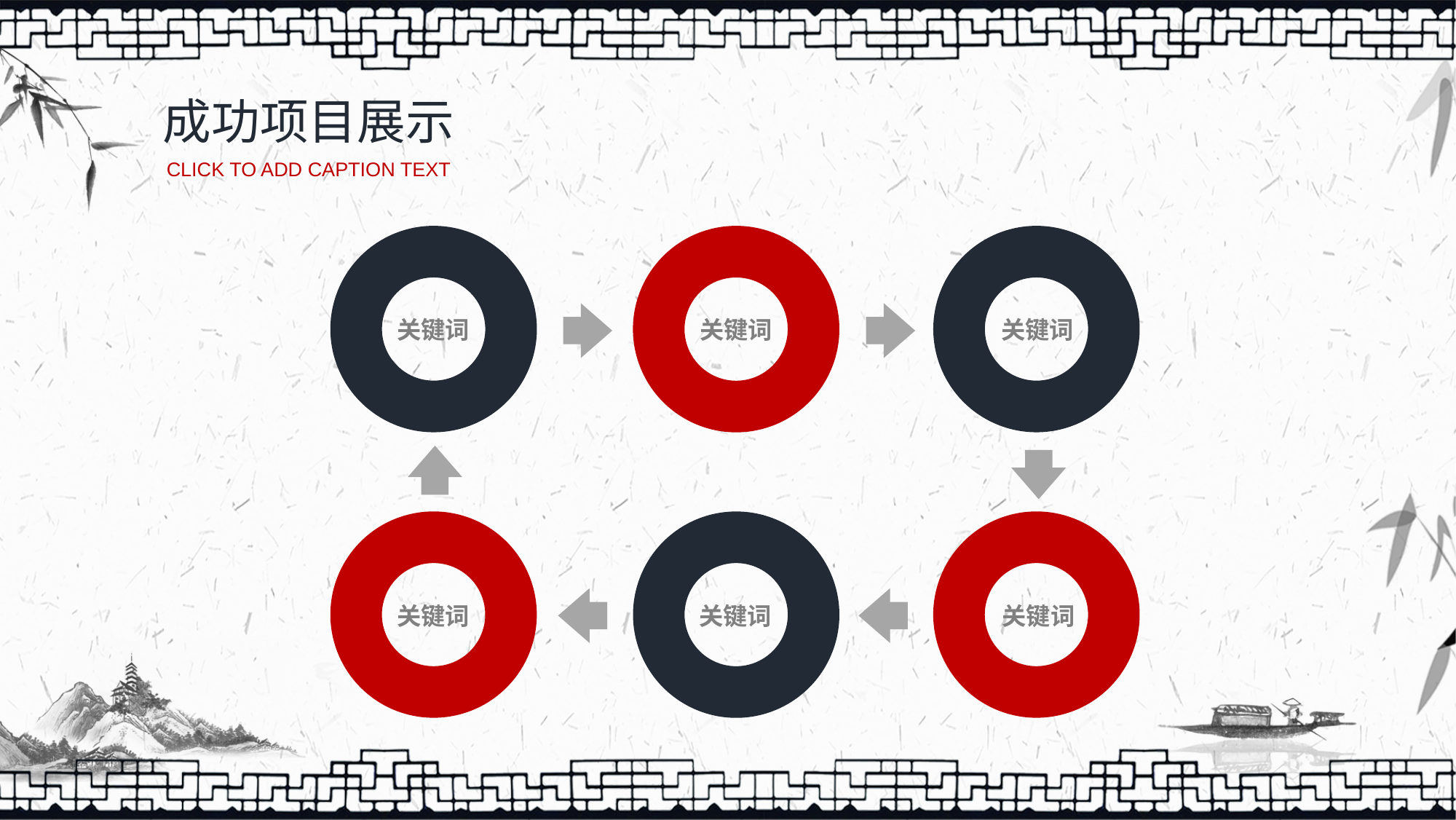

成功项目展示
CLICK TO ADD CAPTION TEXT

关键词
关键词
关键词

关键词
关键词
关键词